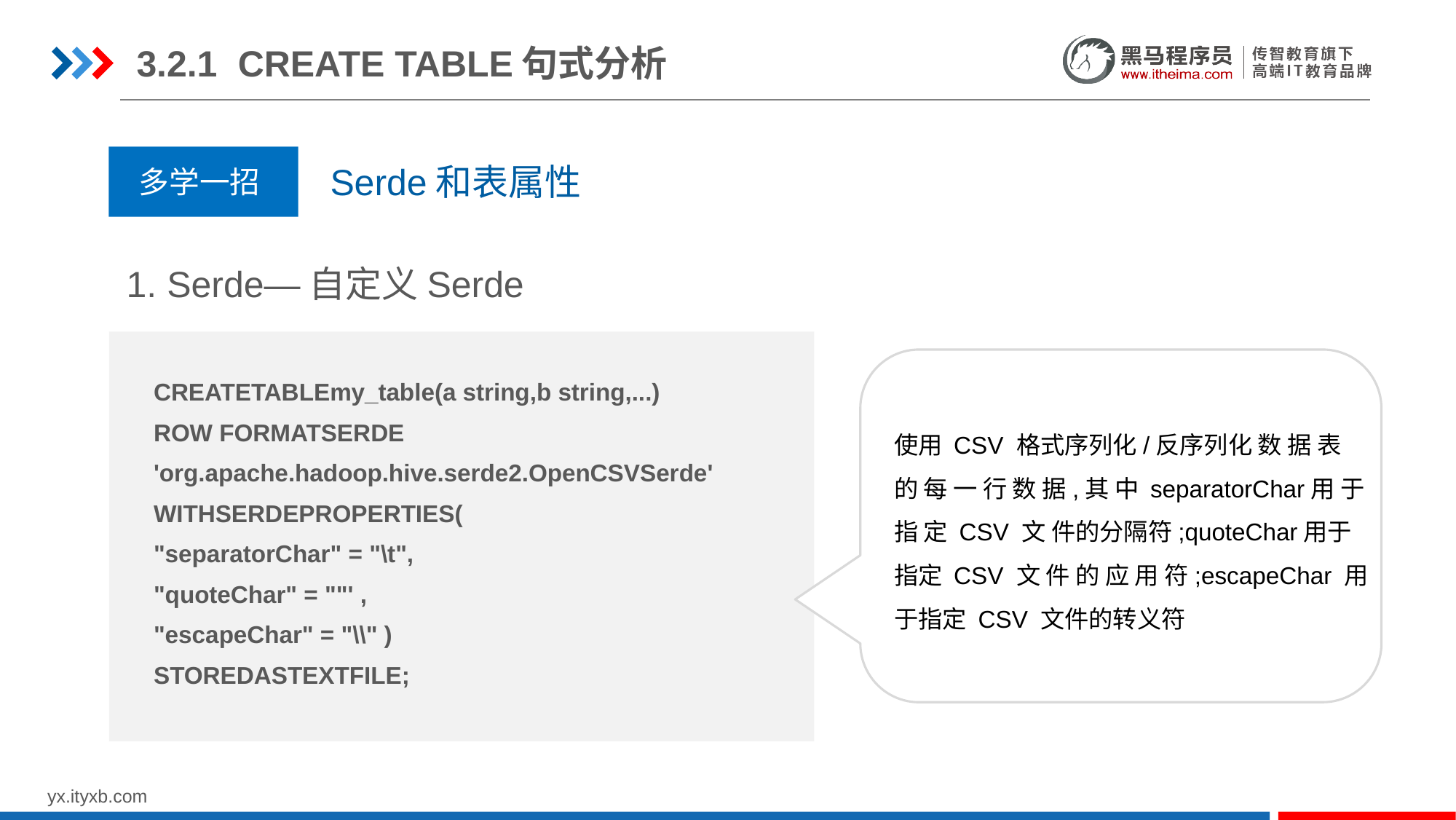

3.2.1  CREATE TABLE句式分析

Serde和表属性
多学一招
1. Serde—自定义Serde

| CREATETABLEmy\_table(a string,b string,...) ROW FORMATSERDE 'org.apache.hadoop.hive.serde2.OpenCSVSerde' WITHSERDEPROPERTIES( "separatorChar" = "\t", "quoteChar" = ""' , "escapeChar" = "\\" ) STOREDASTEXTFILE; |
| --- |
使用 CSV 格式序列化/反序列化 数 据 表 的 每 一 行 数 据,其 中 separatorChar用 于 指 定 CSV 文 件的分隔符;quoteChar用于指定 CSV 文 件 的 应 用 符;escapeChar 用于指定 CSV 文件的转义符